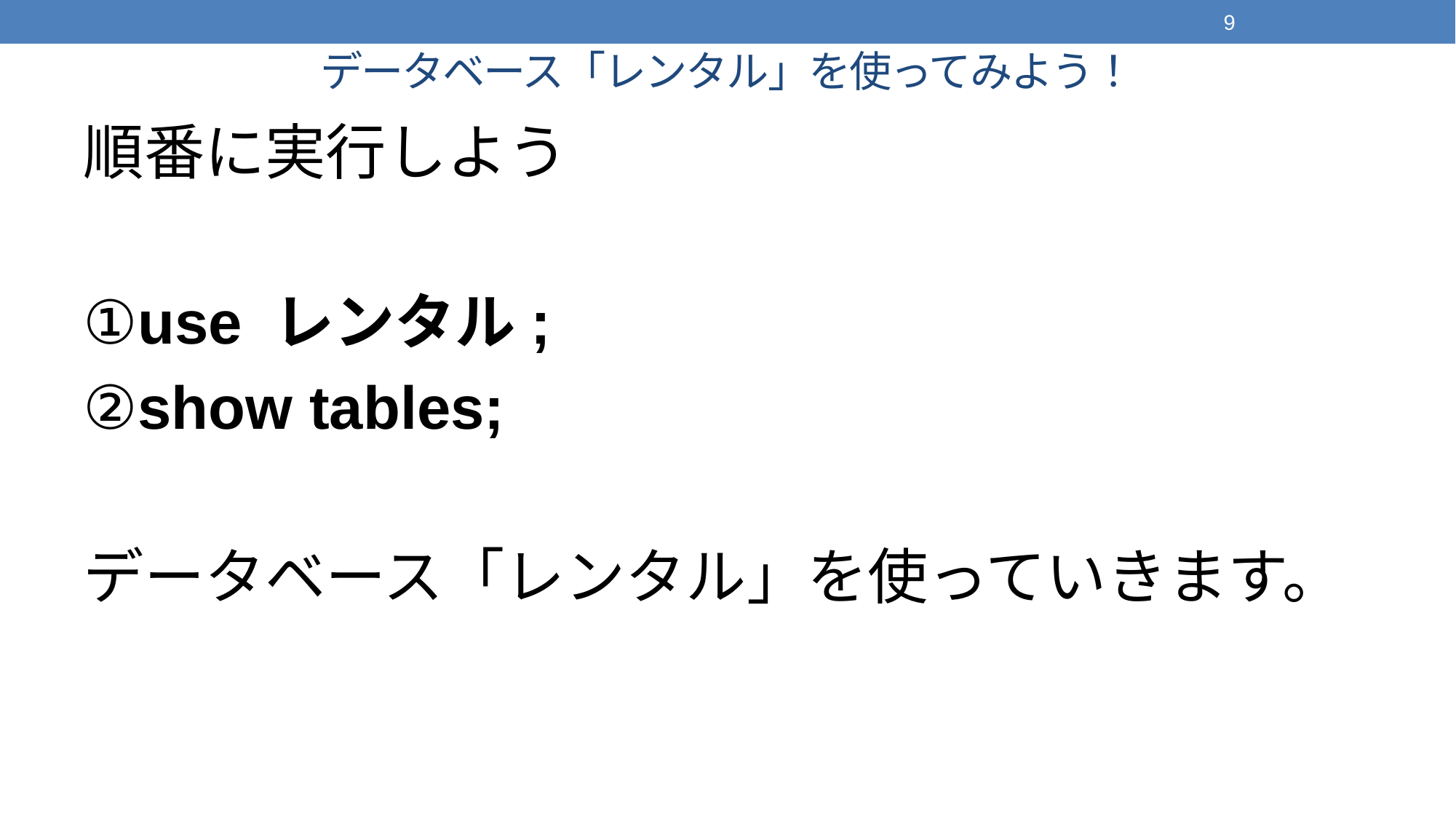

9
# データベース「レンタル」を使ってみよう！
順番に実行しよう

①use レンタル;
②show tables;

データベース「レンタル」を使っていきます。